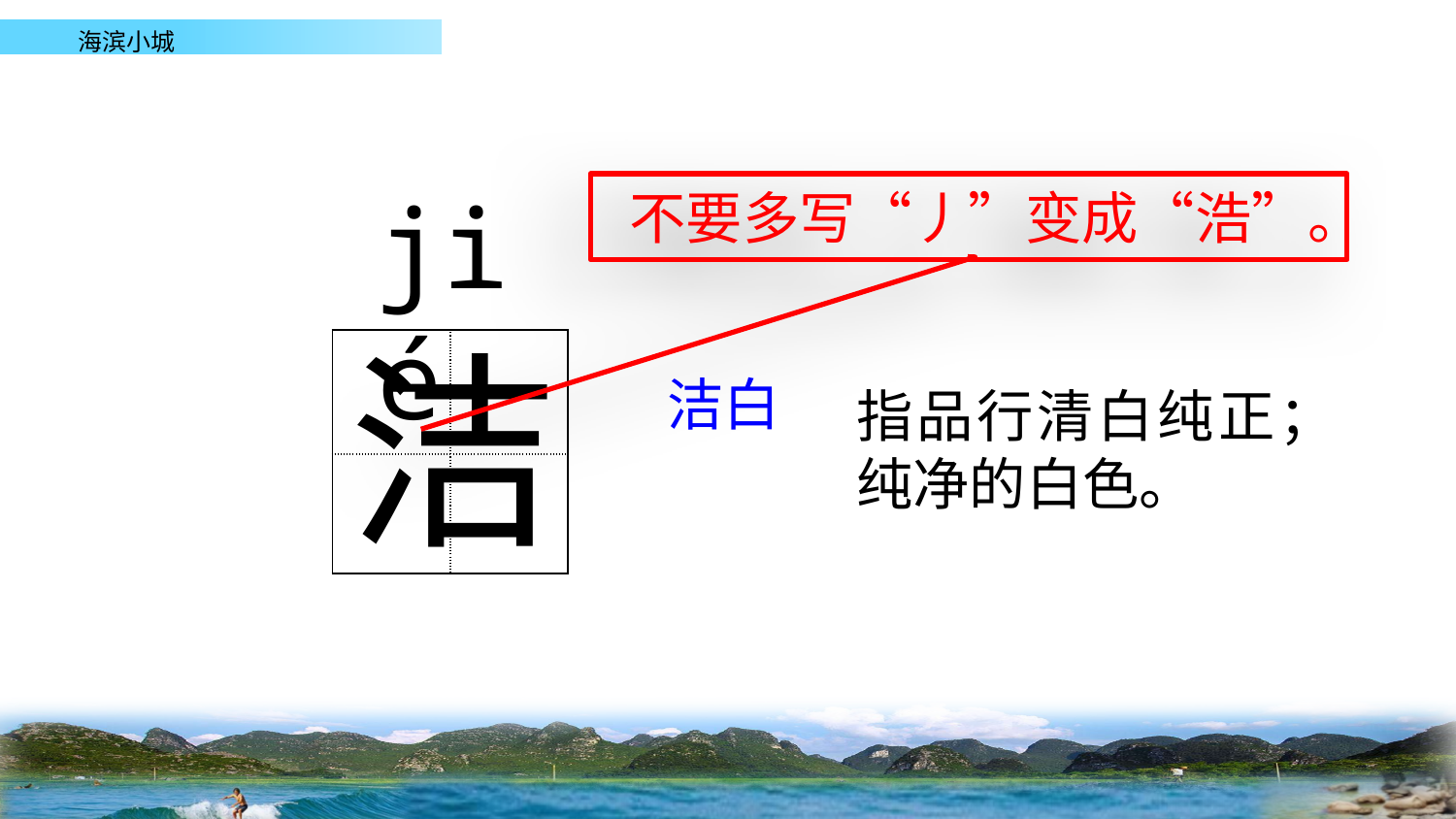

jié
不要多写“丿”变成“浩”。
洁
|  |  |
| --- | --- |
|  |  |
洁白
指品行清白纯正；纯净的白色。